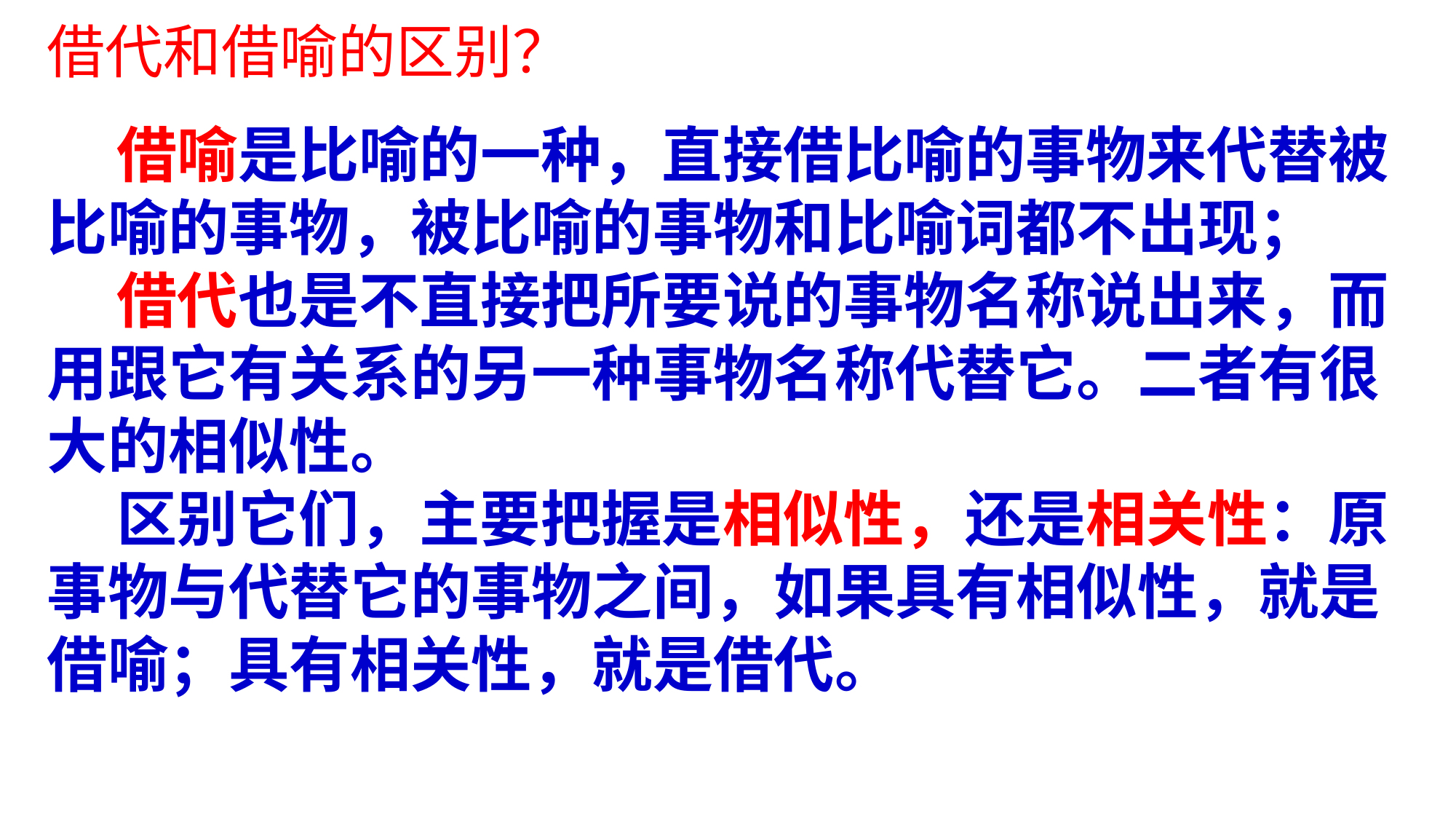

借代和借喻的区别？
    借喻是比喻的一种，直接借比喻的事物来代替被比喻的事物，被比喻的事物和比喻词都不出现；
    借代也是不直接把所要说的事物名称说出来，而用跟它有关系的另一种事物名称代替它。二者有很大的相似性。
    区别它们，主要把握是相似性，还是相关性：原事物与代替它的事物之间，如果具有相似性，就是借喻；具有相关性，就是借代。